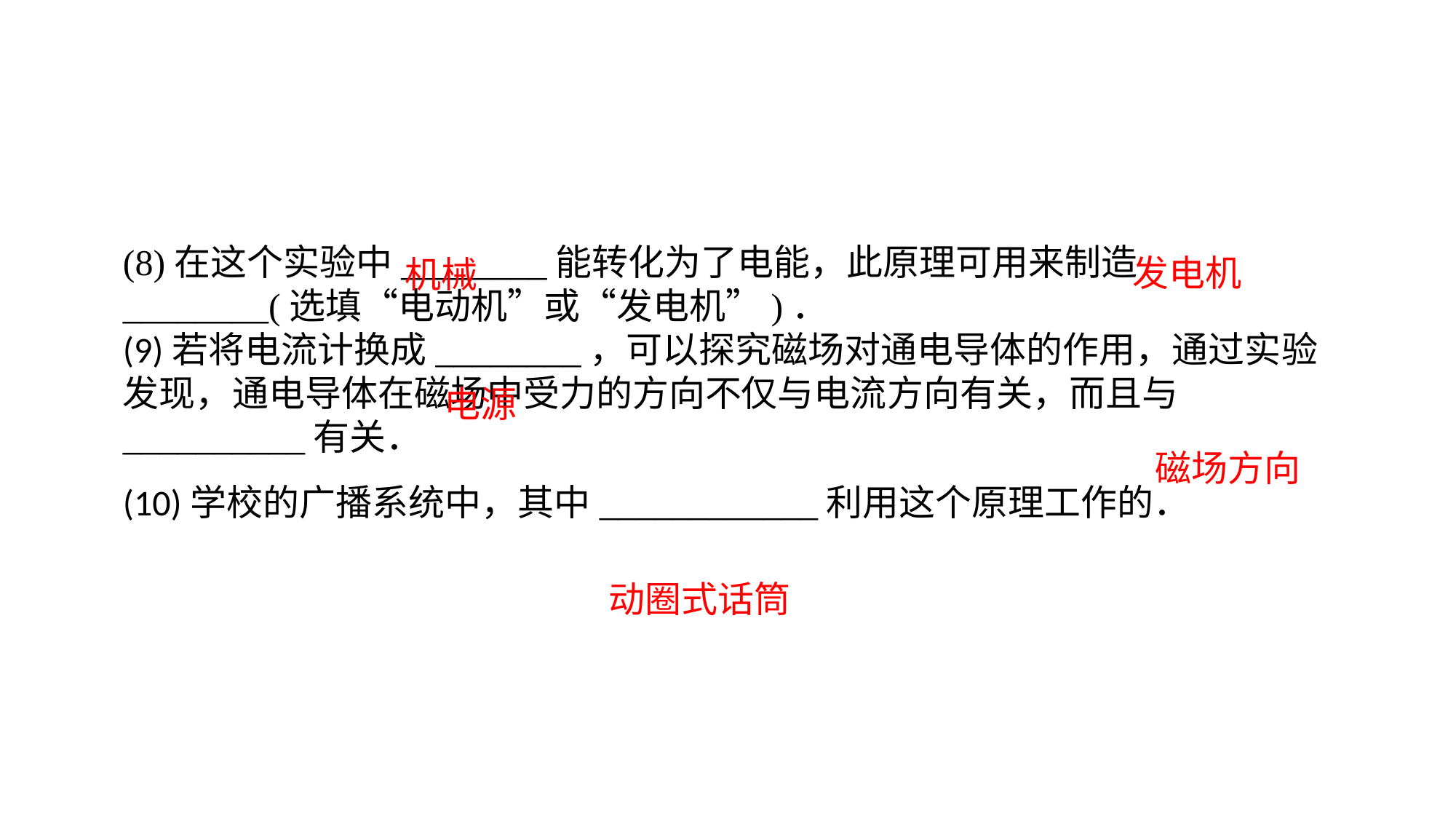

(8)在这个实验中________能转化为了电能，此原理可用来制造________(选填“电动机”或“发电机”)．(9)若将电流计换成________，可以探究磁场对通电导体的作用，通过实验发现，通电导体在磁场中受力的方向不仅与电流方向有关，而且与__________有关．(10)学校的广播系统中，其中____________利用这个原理工作的．
发电机
机械
电源
磁场方向
动圈式话筒